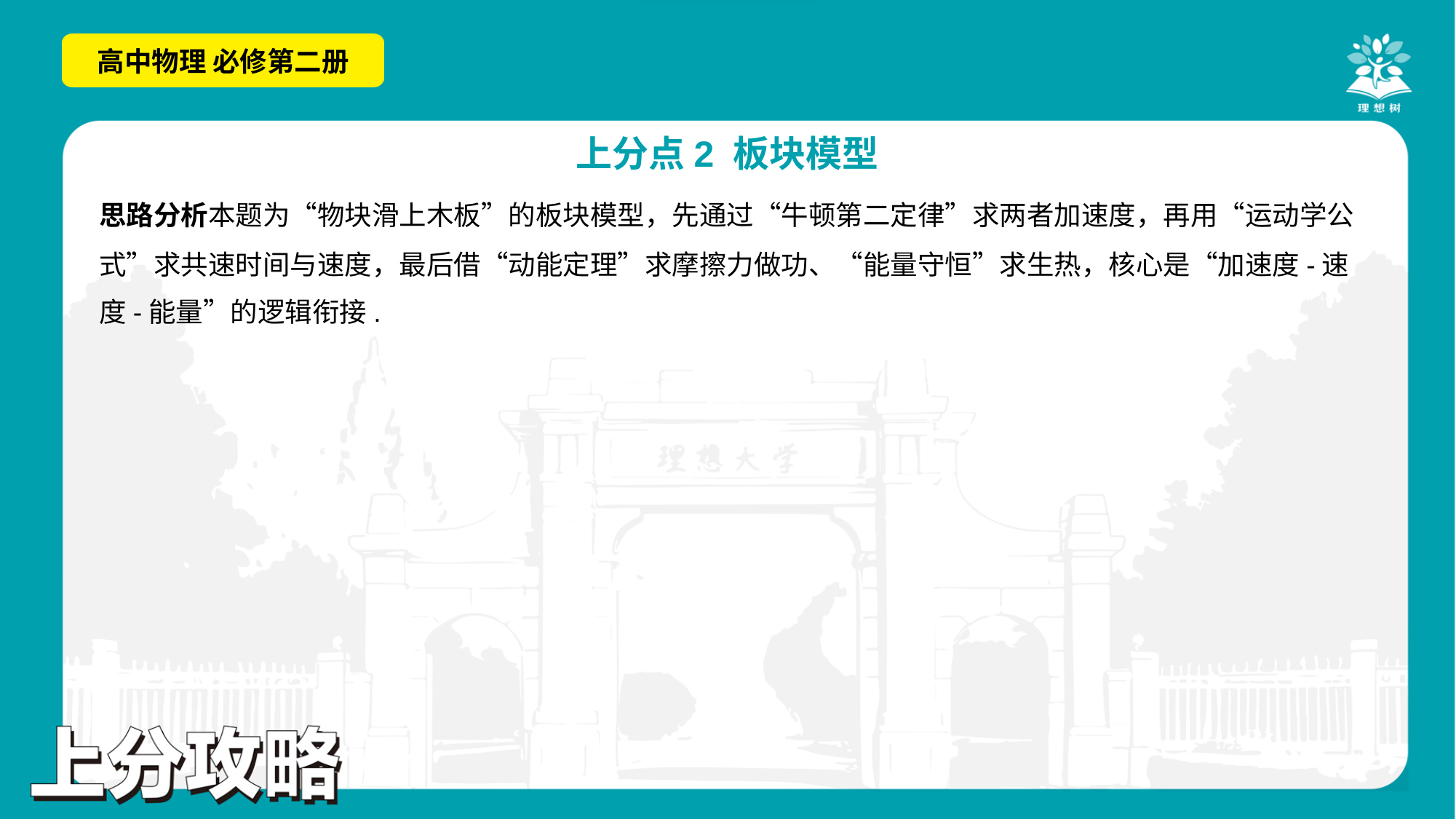

思路分析本题为“物块滑上木板”的板块模型，先通过“牛顿第二定律”求两者加速度，再用“运动学公
式”求共速时间与速度，最后借“动能定理”求摩擦力做功、“能量守恒”求生热，核心是“加速度-速
度-能量”的逻辑衔接.